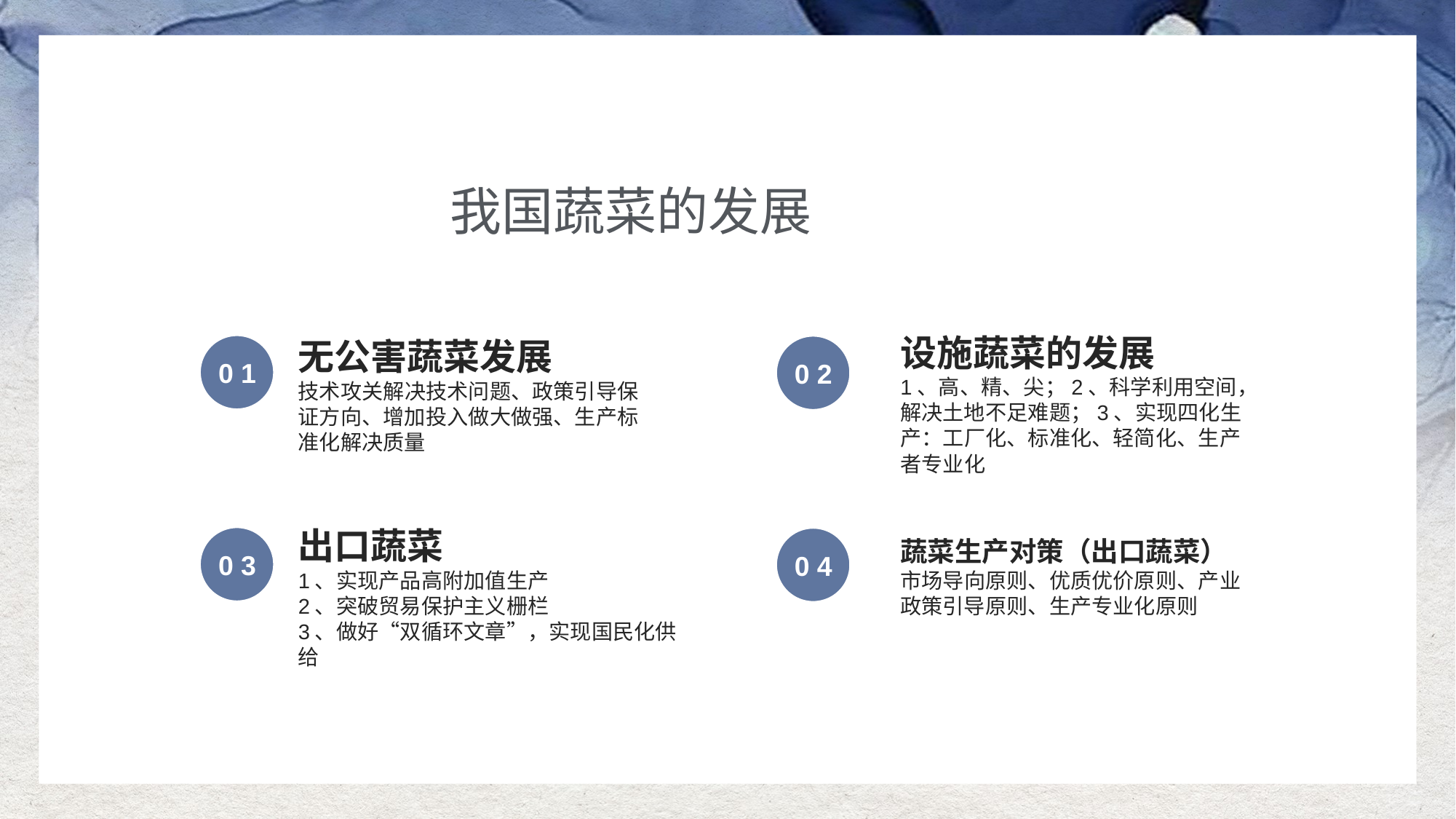

我国蔬菜的发展
设施蔬菜的发展
无公害蔬菜发展

0 1
0 2
1、高、精、尖；2、科学利用空间，解决土地不足难题；3、实现四化生产：工厂化、标准化、轻简化、生产者专业化
技术攻关解决技术问题、政策引导保证方向、增加投入做大做强、生产标准化解决质量

蔬菜生产对策（出口蔬菜）
出口蔬菜

0 3
0 4
1、实现产品高附加值生产
2、突破贸易保护主义栅栏
3、做好“双循环文章”，实现国民化供给
市场导向原则、优质优价原则、产业政策引导原则、生产专业化原则